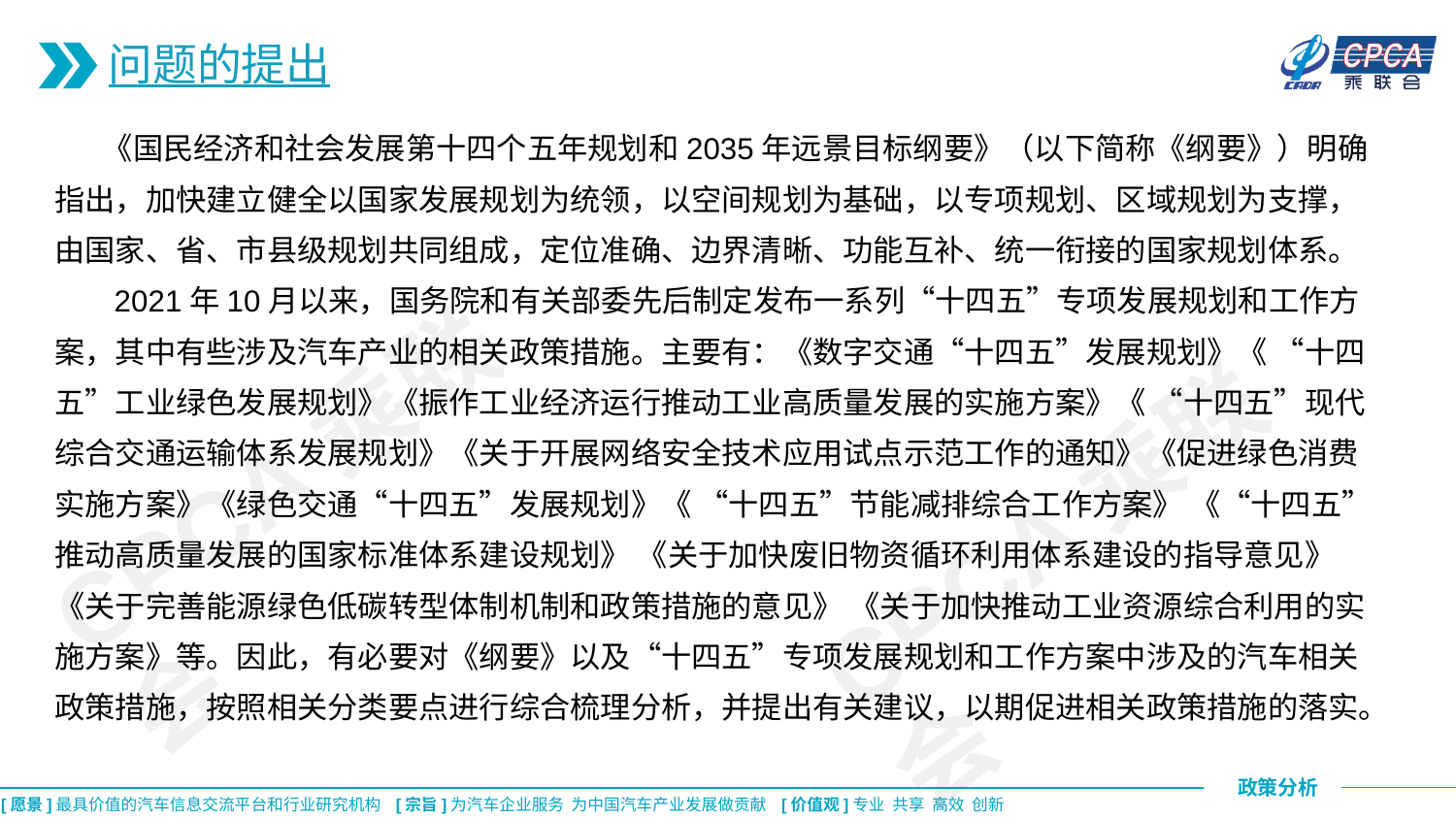

问题的提出
      《国民经济和社会发展第十四个五年规划和2035年远景目标纲要》（以下简称《纲要》）明确指出，加快建立健全以国家发展规划为统领，以空间规划为基础，以专项规划、区域规划为支撑，由国家、省、市县级规划共同组成，定位准确、边界清晰、功能互补、统一衔接的国家规划体系。
       2021年10月以来，国务院和有关部委先后制定发布一系列“十四五”专项发展规划和工作方案，其中有些涉及汽车产业的相关政策措施。主要有：《数字交通“十四五”发展规划》《 “十四五”工业绿色发展规划》《振作工业经济运行推动工业高质量发展的实施方案》《 “十四五”现代综合交通运输体系发展规划》《关于开展网络安全技术应用试点示范工作的通知》《促进绿色消费实施方案》《绿色交通“十四五”发展规划》《 “十四五”节能减排综合工作方案》 《“十四五”推动高质量发展的国家标准体系建设规划》 《关于加快废旧物资循环利用体系建设的指导意见》 《关于完善能源绿色低碳转型体制机制和政策措施的意见》 《关于加快推动工业资源综合利用的实施方案》等。因此，有必要对《纲要》以及“十四五”专项发展规划和工作方案中涉及的汽车相关政策措施，按照相关分类要点进行综合梳理分析，并提出有关建议，以期促进相关政策措施的落实。
CPCA乘联会
CPCA乘联会